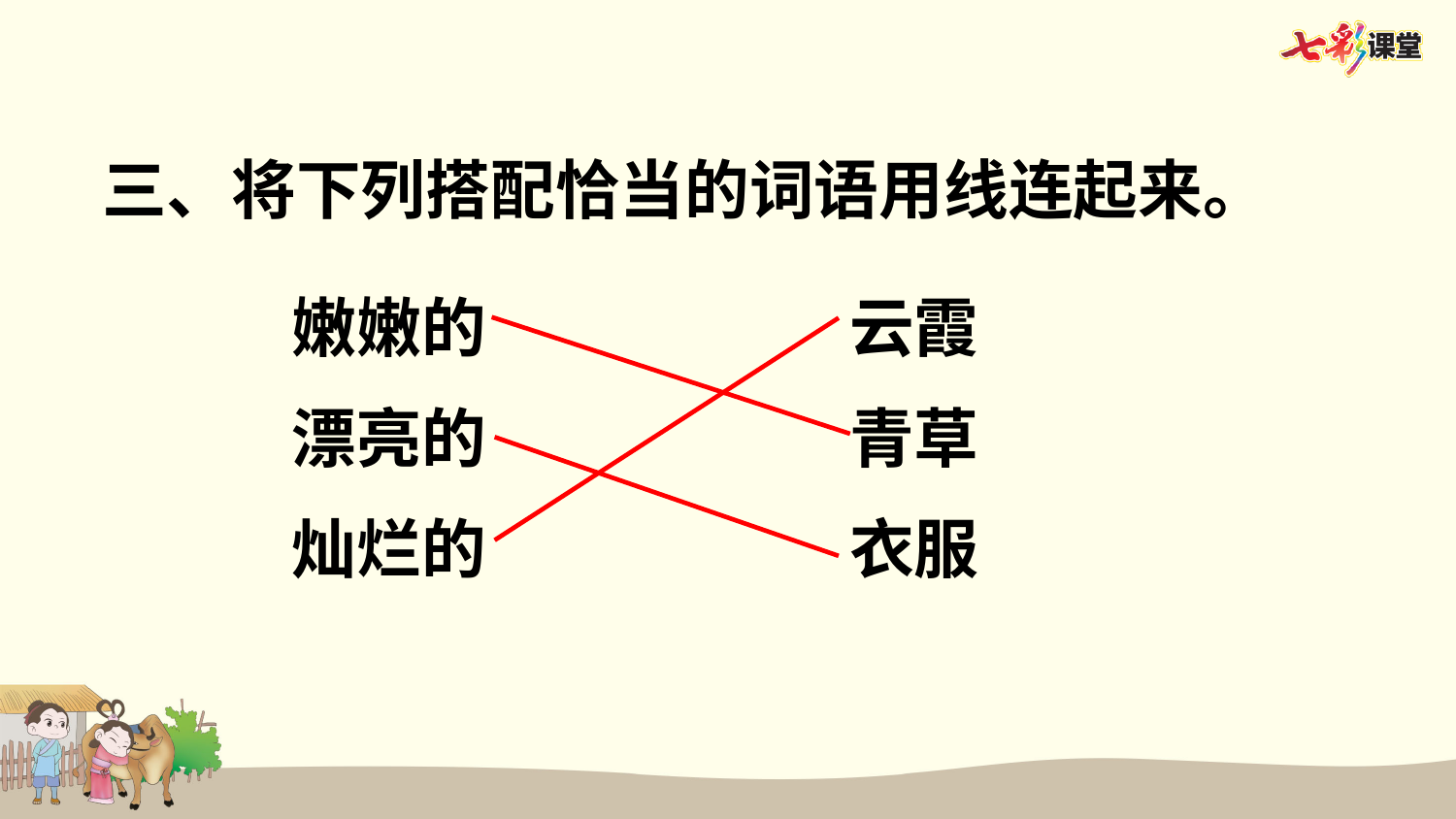

三、将下列搭配恰当的词语用线连起来。
嫩嫩的
云霞
漂亮的
青草
灿烂的
衣服